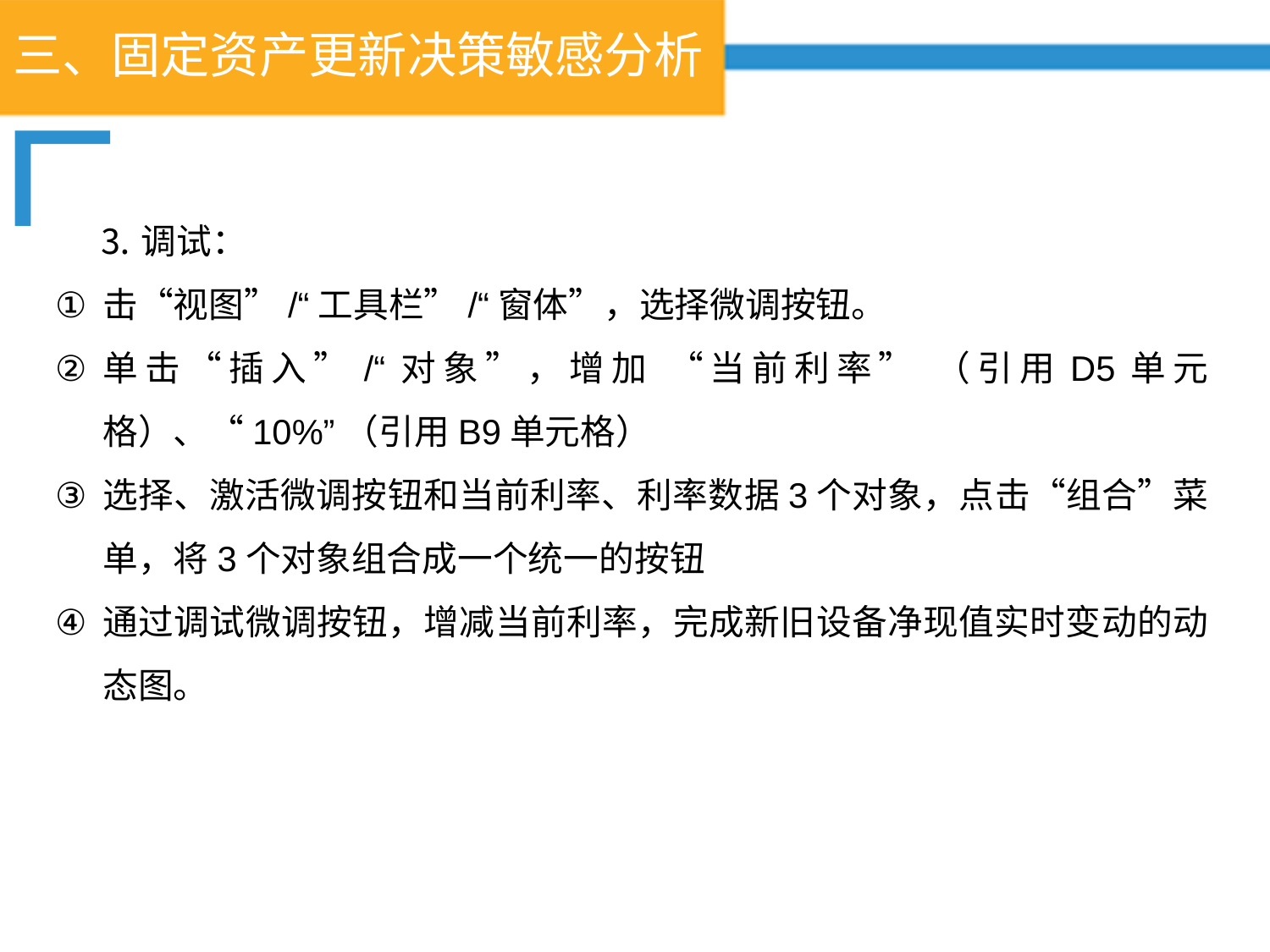

# 三、固定资产更新决策敏感分析

⒊调试：
击“视图”/“工具栏”/“窗体”，选择微调按钮。
单击“插入”/“对象”，增加 “当前利率” （引用D5单元格）、“10%”（引用B9单元格）
选择、激活微调按钮和当前利率、利率数据3个对象，点击“组合”菜单，将3个对象组合成一个统一的按钮
通过调试微调按钮，增减当前利率，完成新旧设备净现值实时变动的动态图。